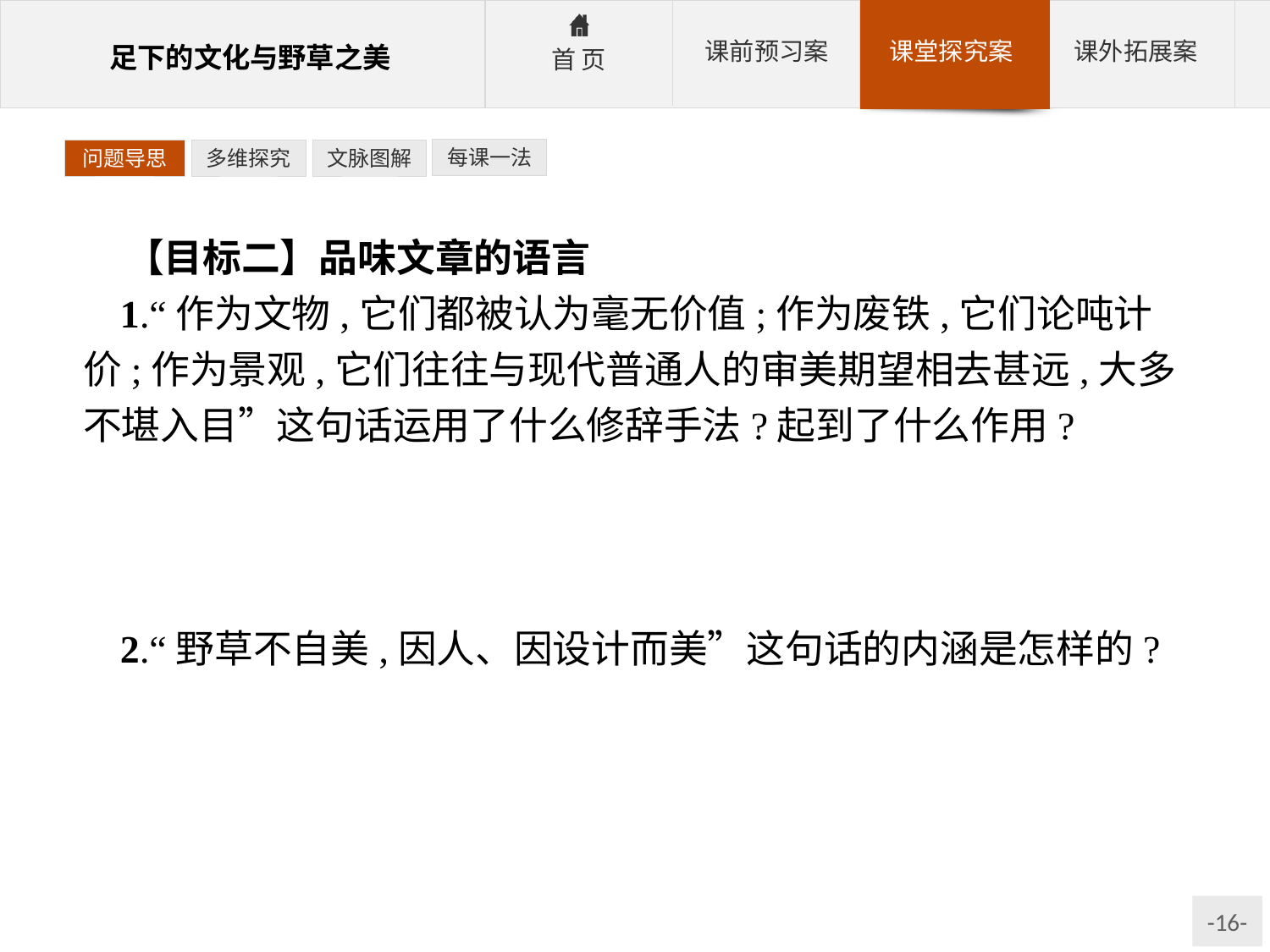

每课一法
问题导思
多维探究
文脉图解
【目标二】品味文章的语言
1.“作为文物,它们都被认为毫无价值;作为废铁,它们论吨计价;作为景观,它们往往与现代普通人的审美期望相去甚远,大多不堪入目”这句话运用了什么修辞手法?起到了什么作用?
参考答案:运用了排比的修辞手法。从“文物”“废铁”“景观”三个角度表达人们的传统评价,与后文歧江公园的设计形成对比,突出歧江公园的价值和意义。
2.“野草不自美,因人、因设计而美”这句话的内涵是怎样的?
参考答案:“人”指人对乡土野草的理解,“设计”指人对野草在公园中的应用。乡土野草之美的作用是巨大的,作者以此唤起人们对自然的尊重,培育环境伦理。